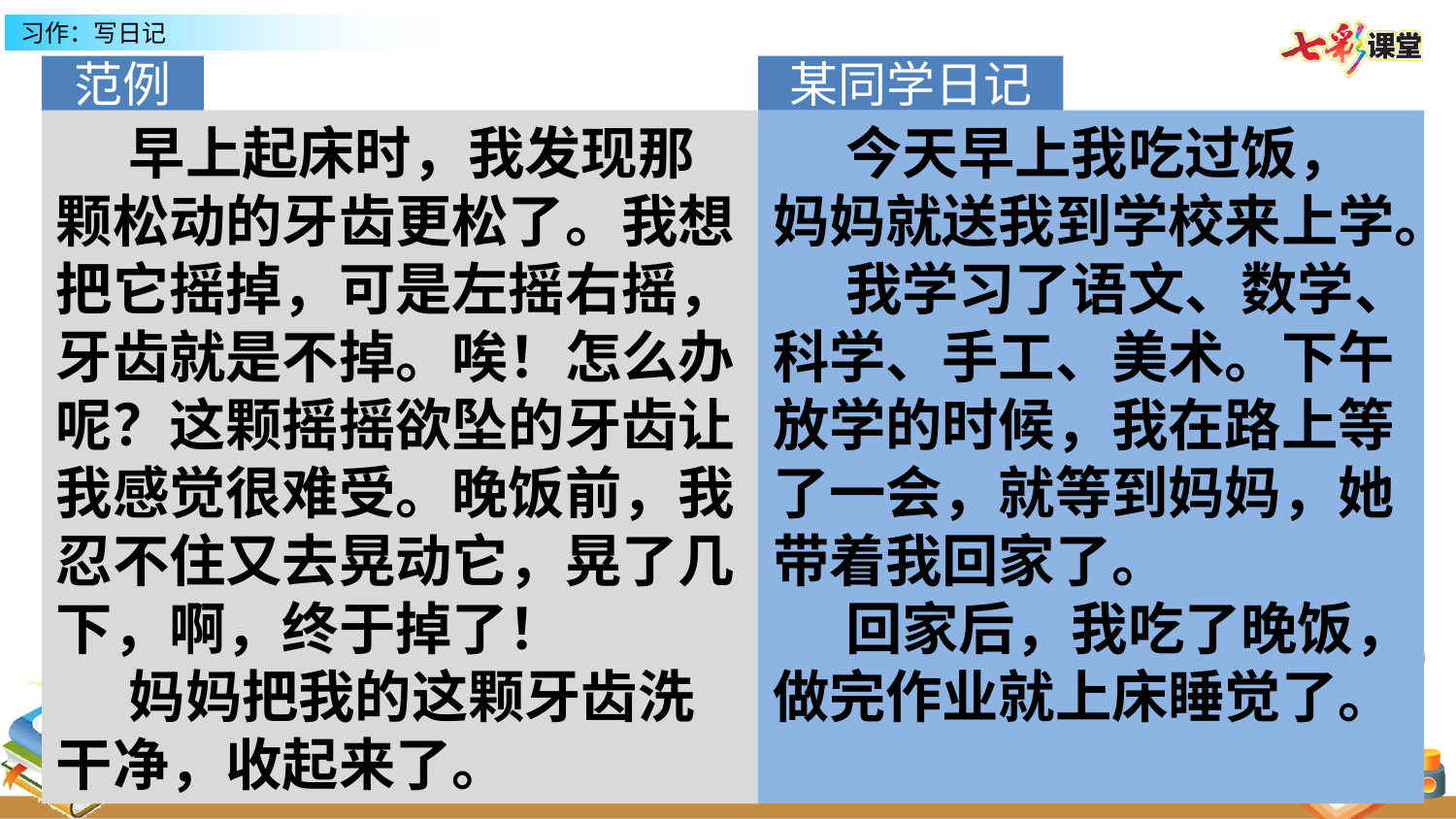

范例
某同学日记
早上起床时，我发现那颗松动的牙齿更松了。我想把它摇掉，可是左摇右摇，牙齿就是不掉。唉！怎么办呢？这颗摇摇欲坠的牙齿让我感觉很难受。晚饭前，我忍不住又去晃动它，晃了几下，啊，终于掉了！
妈妈把我的这颗牙齿洗干净，收起来了。
今天早上我吃过饭，妈妈就送我到学校来上学。
我学习了语文、数学、科学、手工、美术。下午放学的时候，我在路上等了一会，就等到妈妈，她带着我回家了。
回家后，我吃了晚饭，做完作业就上床睡觉了。